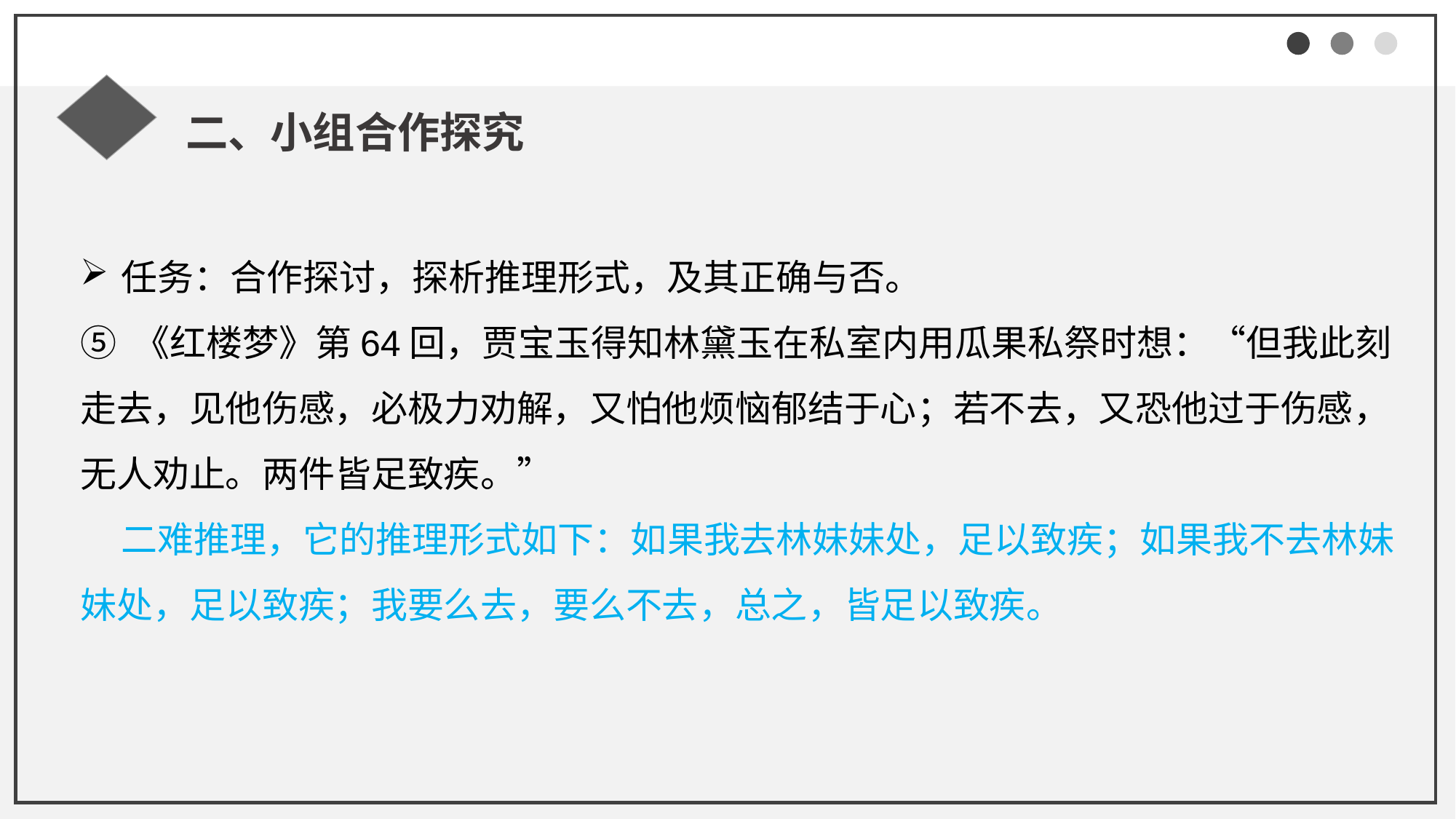

二、小组合作探究
任务：合作探讨，探析推理形式，及其正确与否。
⑤ 《红楼梦》第64回，贾宝玉得知林黛玉在私室内用瓜果私祭时想：“但我此刻走去，见他伤感，必极力劝解，又怕他烦恼郁结于心；若不去，又恐他过于伤感，无人劝止。两件皆足致疾。”
    二难推理，它的推理形式如下：如果我去林妹妹处，足以致疾；如果我不去林妹妹处，足以致疾；我要么去，要么不去，总之，皆足以致疾。